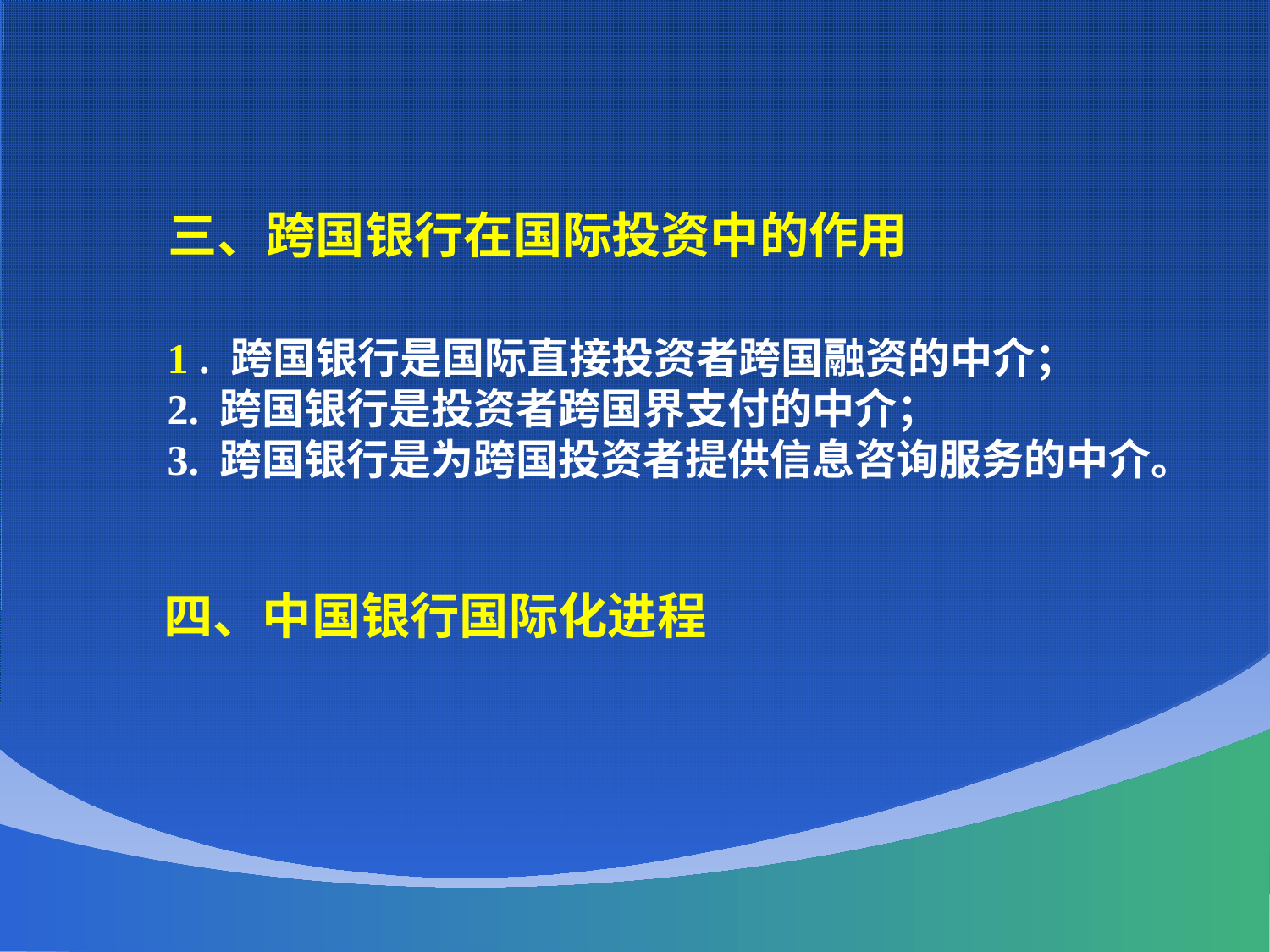

三、跨国银行在国际投资中的作用

    1 . 跨国银行是国际直接投资者跨国融资的中介；
    2. 跨国银行是投资者跨国界支付的中介；
    3. 跨国银行是为跨国投资者提供信息咨询服务的中介。

   四、中国银行国际化进程